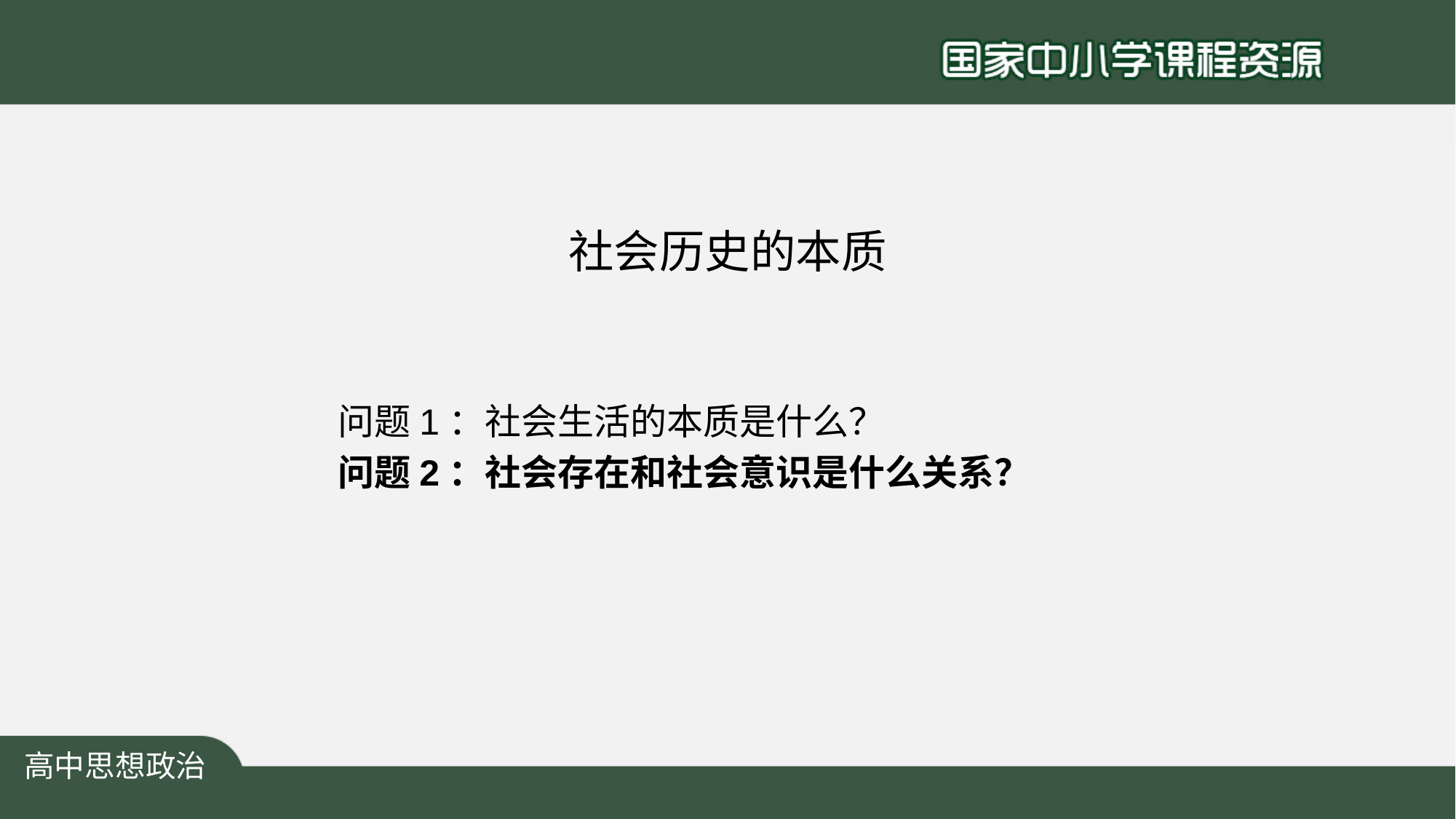

# 社会历史的本质
问题1：社会生活的本质是什么？
问题2：社会存在和社会意识是什么关系？